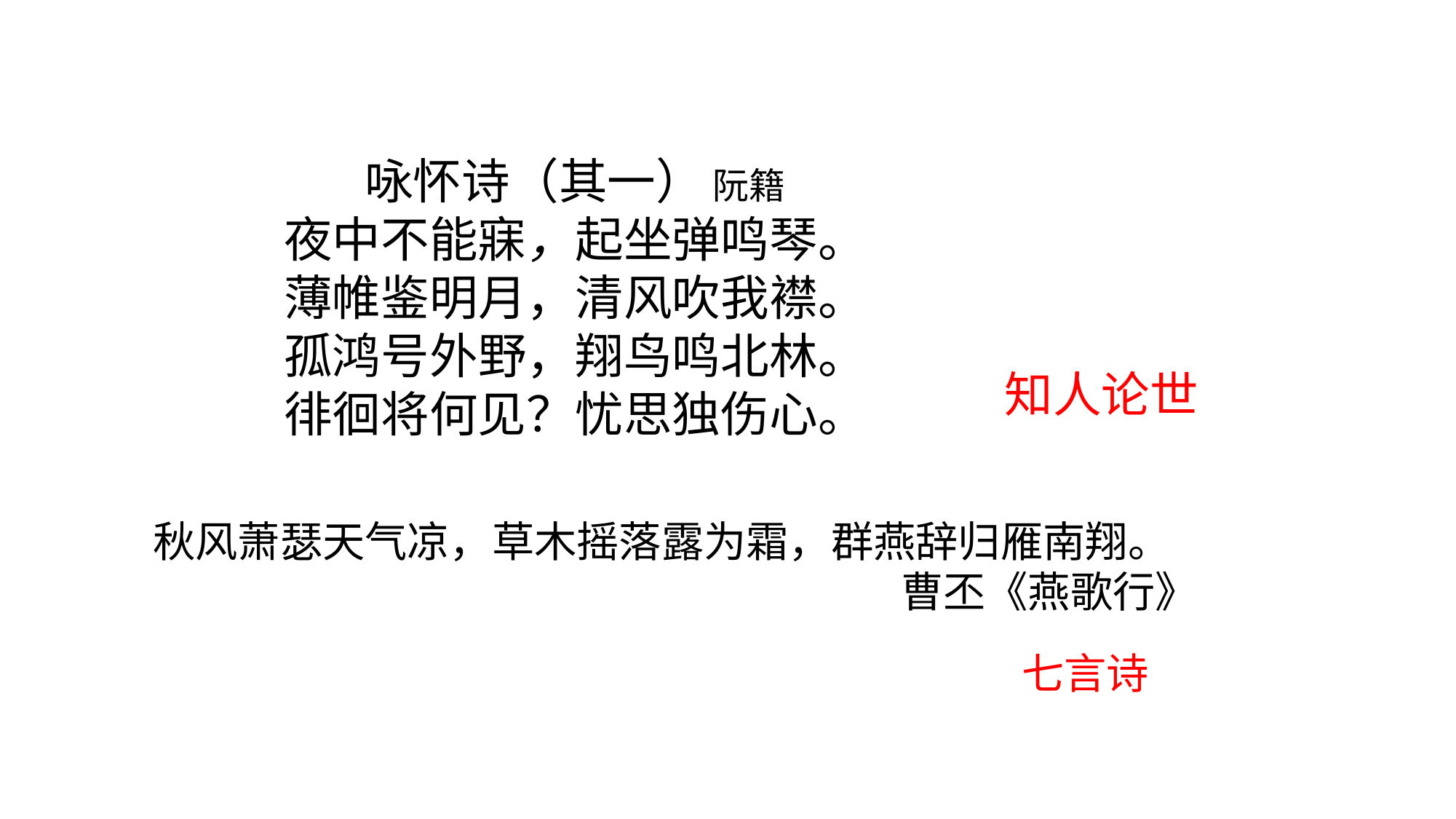

#
咏怀诗（其一） 阮籍
夜中不能寐，起坐弹鸣琴。
薄帷鉴明月，清风吹我襟。
孤鸿号外野，翔鸟鸣北林。
徘徊将何见？忧思独伤心。
知人论世
秋风萧瑟天气凉，草木摇落露为霜，群燕辞归雁南翔。
                                                                              曹丕《燕歌行》
七言诗